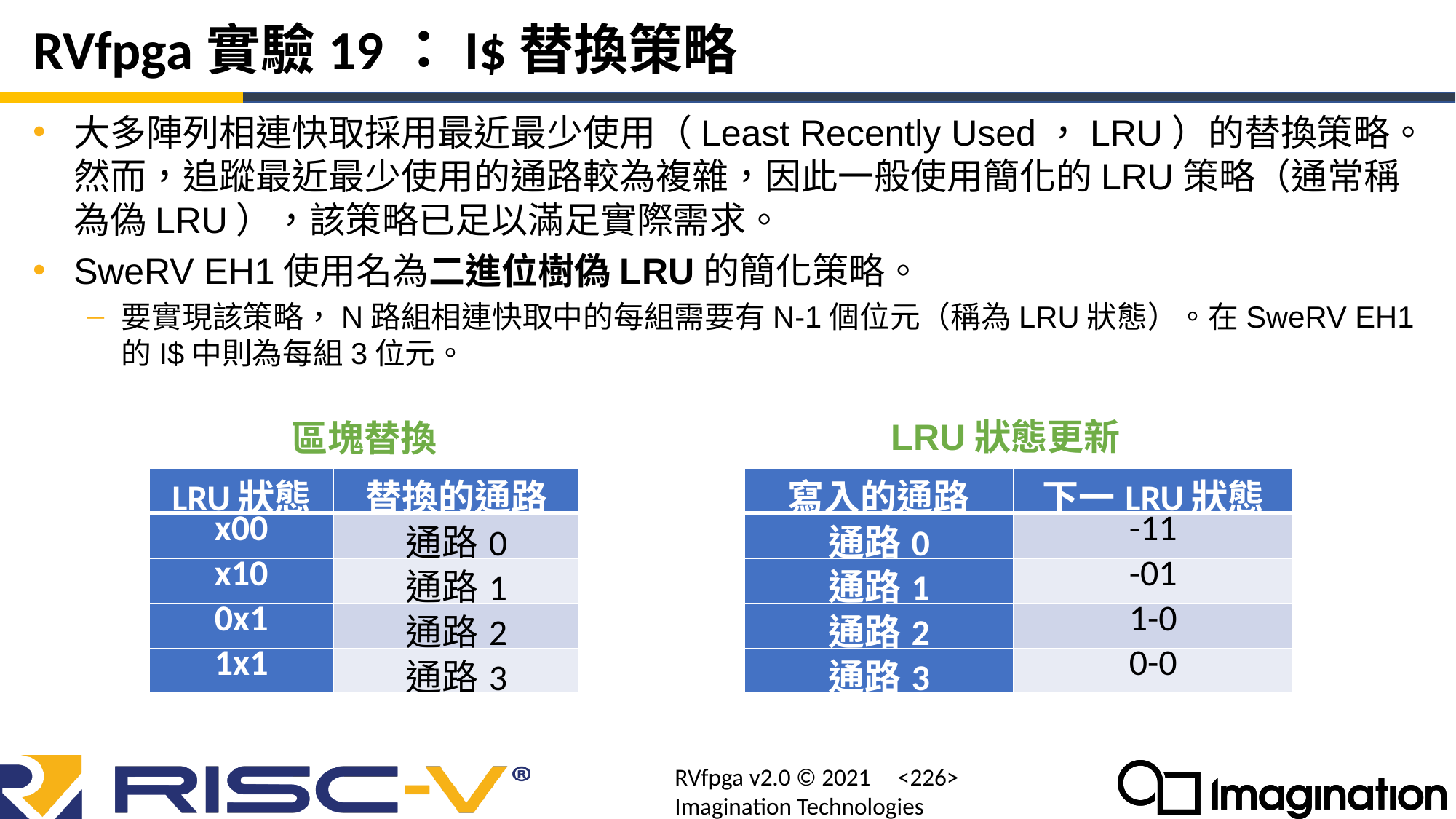

# RVfpga實驗19：I$替換策略
大多陣列相連快取採用最近最少使用（Least Recently Used，LRU）的替換策略。然而，追蹤最近最少使用的通路較為複雜，因此一般使用簡化的LRU策略（通常稱為偽LRU），該策略已足以滿足實際需求。
SweRV EH1使用名為二進位樹偽LRU的簡化策略。
要實現該策略，N路組相連快取中的每組需要有N-1個位元（稱為LRU狀態）。在SweRV EH1的I$中則為每組3位元。
LRU狀態更新
區塊替換
| 寫入的通路 | 下一LRU狀態 |
| --- | --- |
| 通路0 | -11 |
| 通路1 | -01 |
| 通路2 | 1-0 |
| 通路3 | 0-0 |
| LRU狀態 | 替換的通路 |
| --- | --- |
| x00 | 通路0 |
| x10 | 通路1 |
| 0x1 | 通路2 |
| 1x1 | 通路3 |